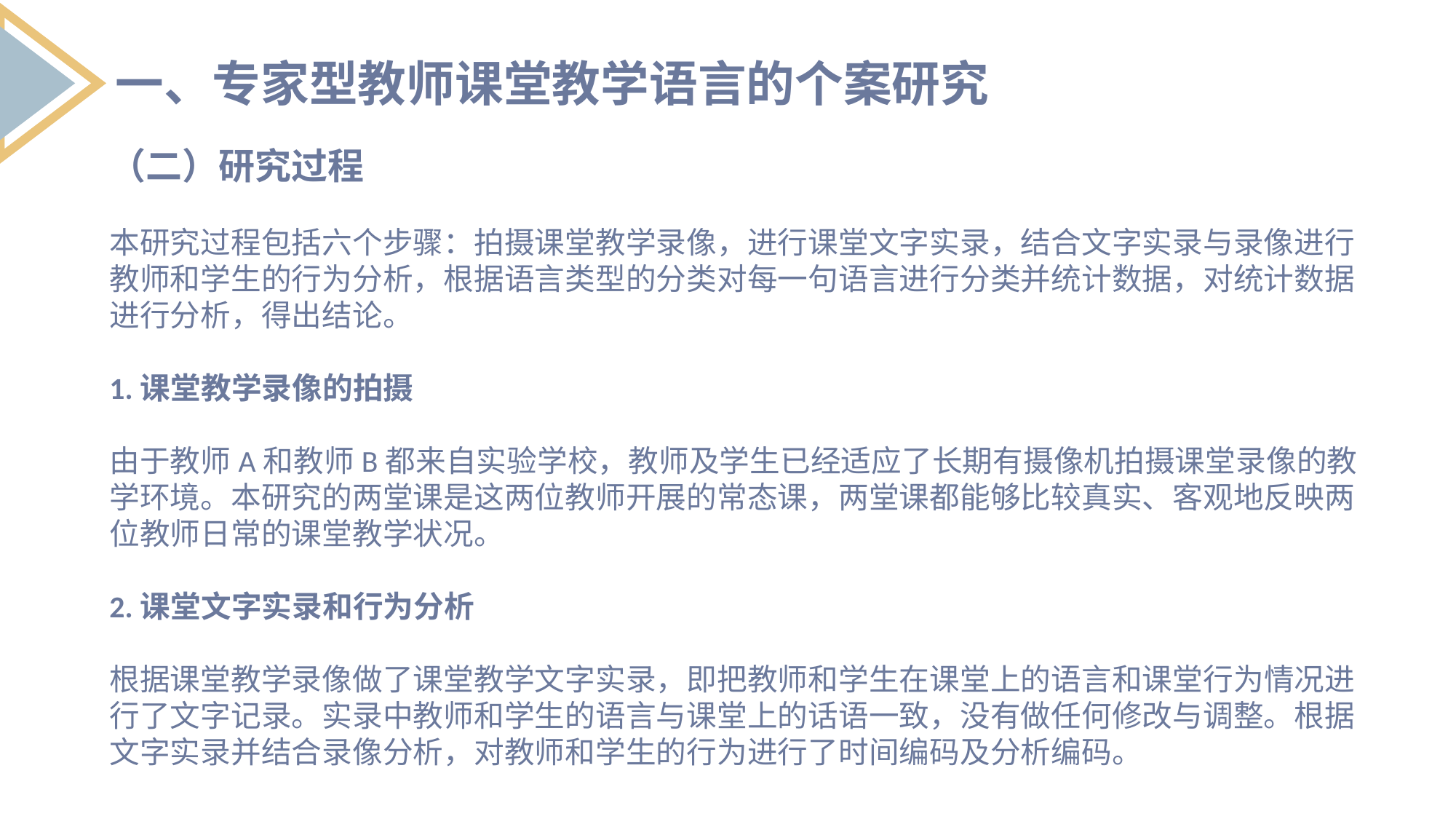

一、专家型教师课堂教学语言的个案研究
（二）研究过程

本研究过程包括六个步骤：拍摄课堂教学录像，进行课堂文字实录，结合文字实录与录像进行教师和学生的行为分析，根据语言类型的分类对每一句语言进行分类并统计数据，对统计数据进行分析，得出结论。

1.课堂教学录像的拍摄

由于教师A和教师B都来自实验学校，教师及学生已经适应了长期有摄像机拍摄课堂录像的教学环境。本研究的两堂课是这两位教师开展的常态课，两堂课都能够比较真实、客观地反映两位教师日常的课堂教学状况。

2.课堂文字实录和行为分析

根据课堂教学录像做了课堂教学文字实录，即把教师和学生在课堂上的语言和课堂行为情况进行了文字记录。实录中教师和学生的语言与课堂上的话语一致，没有做任何修改与调整。根据文字实录并结合录像分析，对教师和学生的行为进行了时间编码及分析编码。

2.中学数学教师课堂教学语言的基本形式